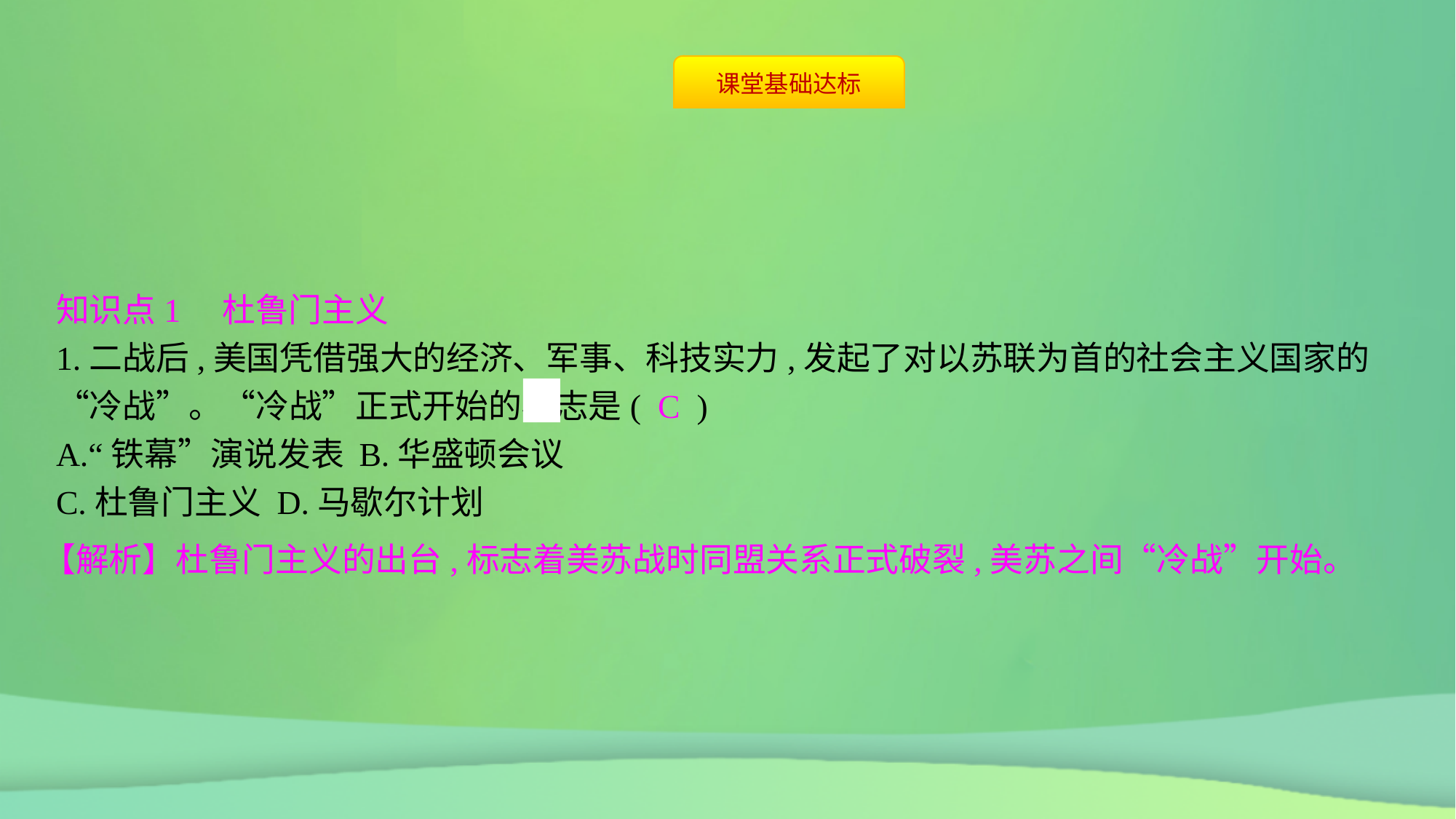

知识点1　杜鲁门主义
1.二战后,美国凭借强大的经济、军事、科技实力,发起了对以苏联为首的社会主义国家的“冷战”。“冷战”正式开始的标志是(  C  )
A.“铁幕”演说发表	B.华盛顿会议
C.杜鲁门主义	D.马歇尔计划

【解析】杜鲁门主义的出台,标志着美苏战时同盟关系正式破裂,美苏之间“冷战”开始。